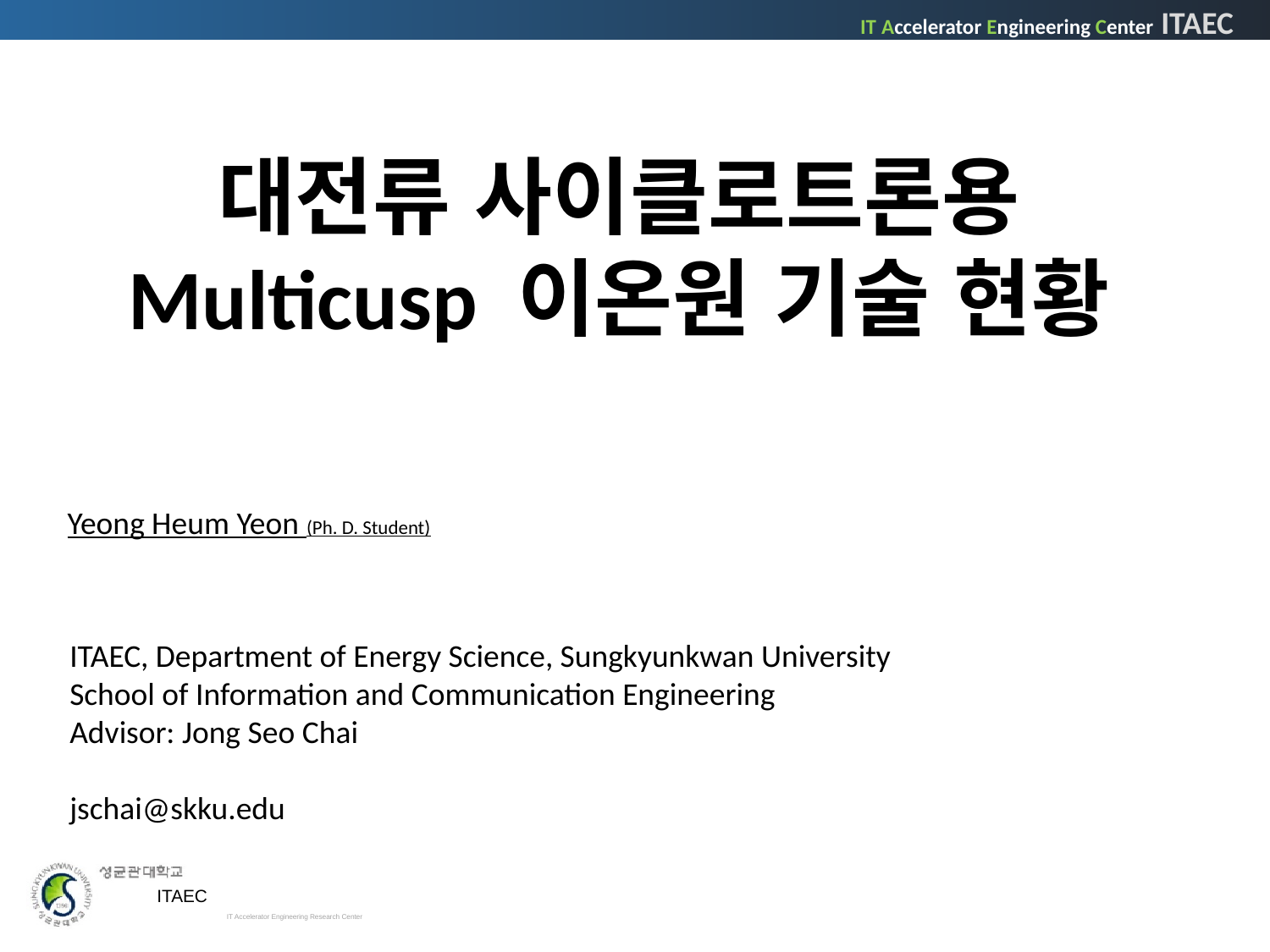

대전류 사이클로트론용 Multicusp 이온원 기술 현황
Yeong Heum Yeon (Ph. D. Student)
ITAEC, Department of Energy Science, Sungkyunkwan University
School of Information and Communication Engineering
Advisor: Jong Seo Chai

jschai@skku.edu